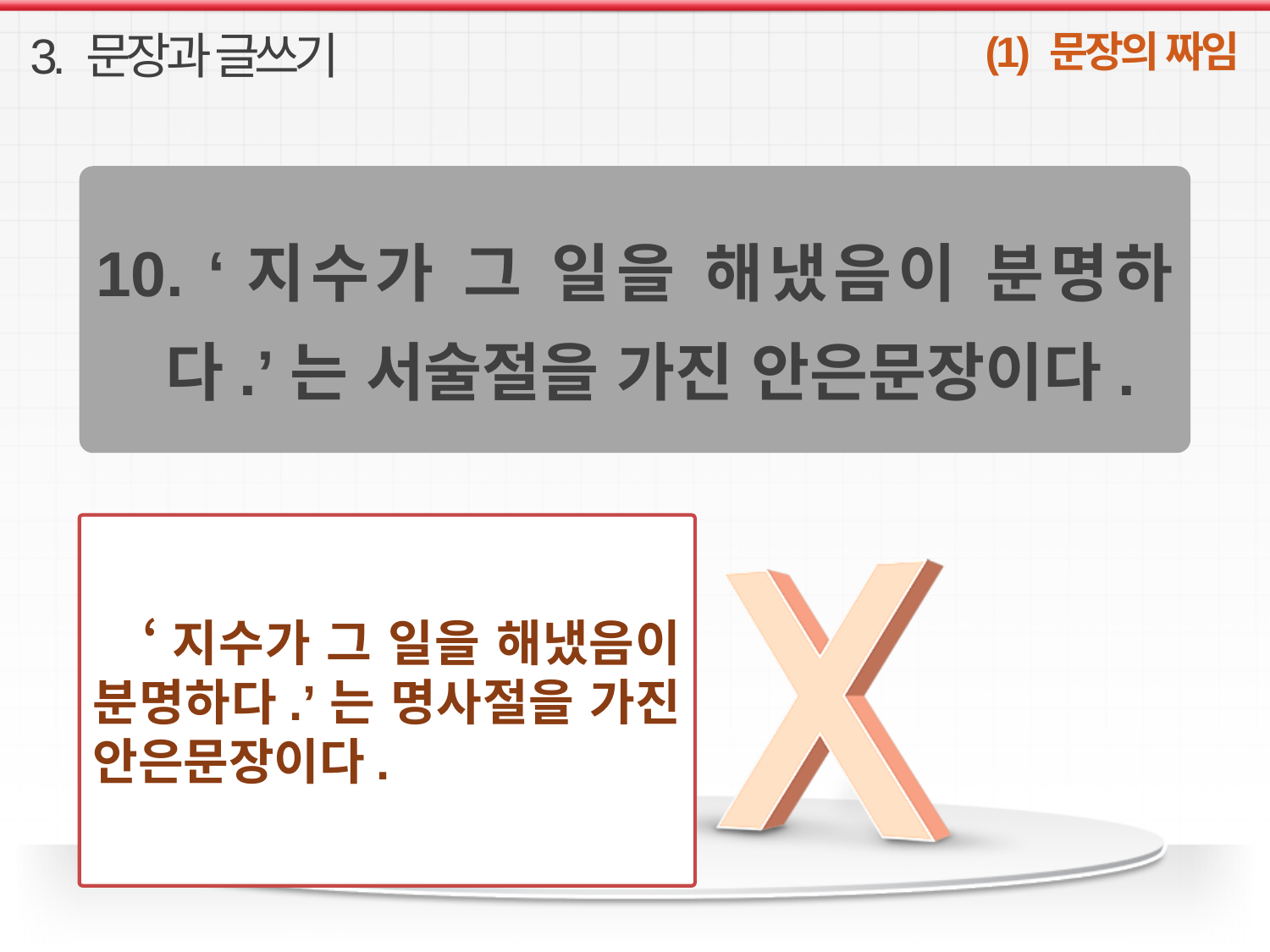

3. 문장과 글쓰기
(1) 문장의 짜임
10. ‘지수가 그 일을 해냈음이 분명하다.’는 서술절을 가진 안은문장이다.
‘지수가 그 일을 해냈음이 분명하다.’는 명사절을 가진 안은문장이다.